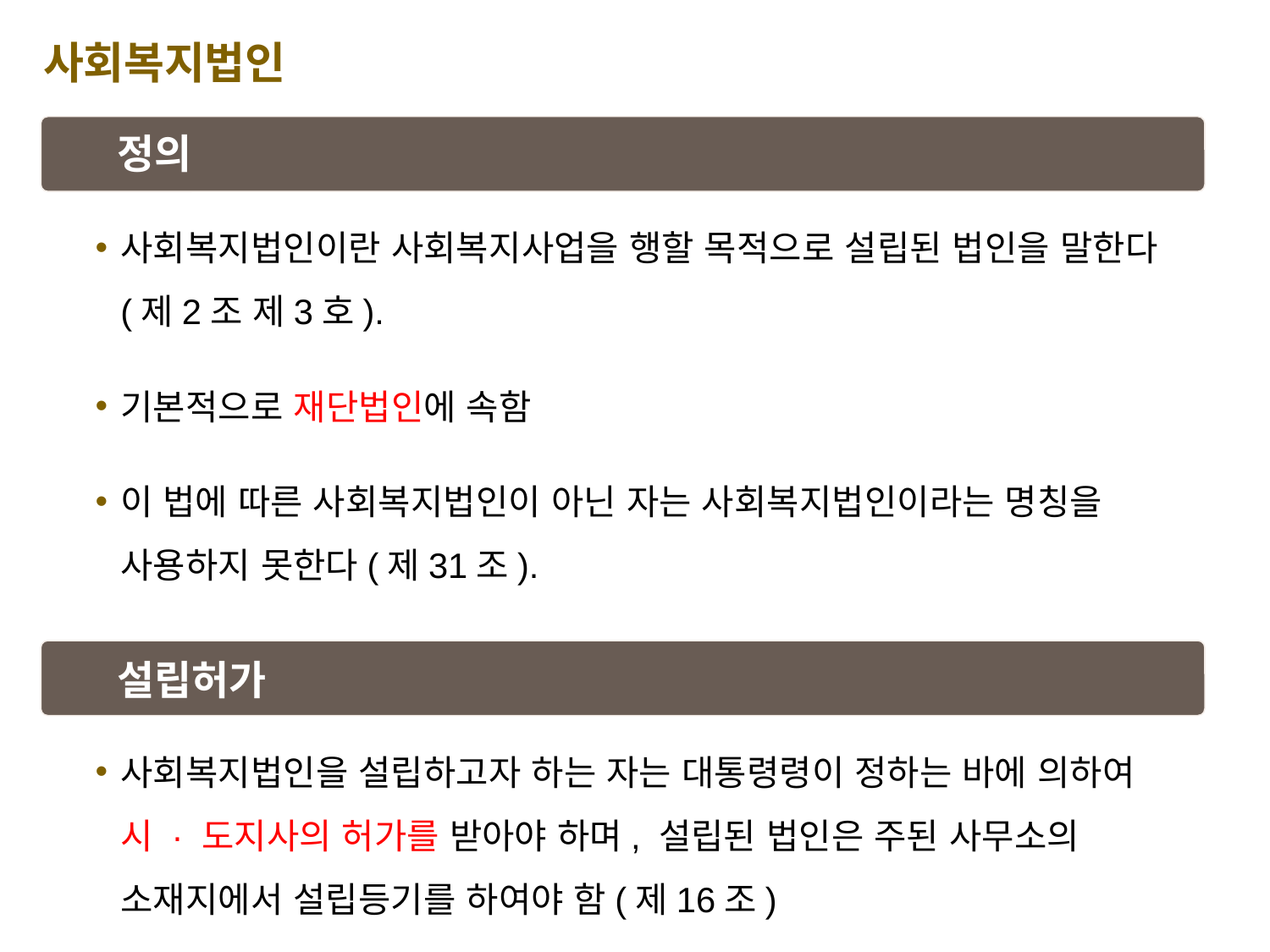

사회복지법인

정의
사회복지법인이란 사회복지사업을 행할 목적으로 설립된 법인을 말한다(제2조 제3호).
기본적으로 재단법인에 속함
이 법에 따른 사회복지법인이 아닌 자는 사회복지법인이라는 명칭을 사용하지 못한다(제31조).

설립허가
사회복지법인을 설립하고자 하는 자는 대통령령이 정하는 바에 의하여 시 · 도지사의 허가를 받아야 하며, 설립된 법인은 주된 사무소의 소재지에서 설립등기를 하여야 함(제16조)